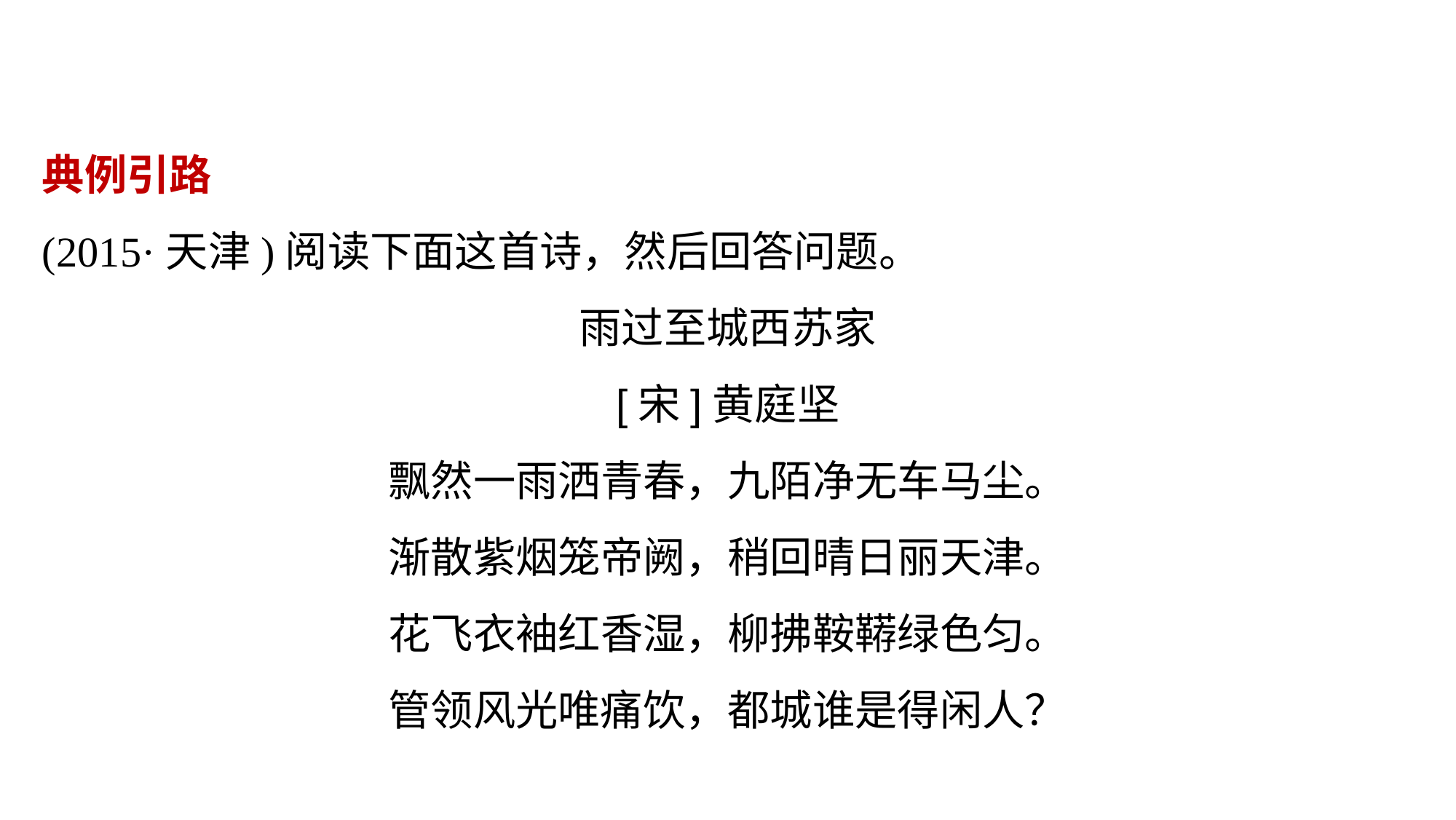

典例引路
(2015·天津)阅读下面这首诗，然后回答问题。
雨过至城西苏家
[宋]黄庭坚
飘然一雨洒青春，九陌净无车马尘。
渐散紫烟笼帝阙，稍回晴日丽天津。
花飞衣袖红香湿，柳拂鞍鞯绿色匀。
管领风光唯痛饮，都城谁是得闲人？